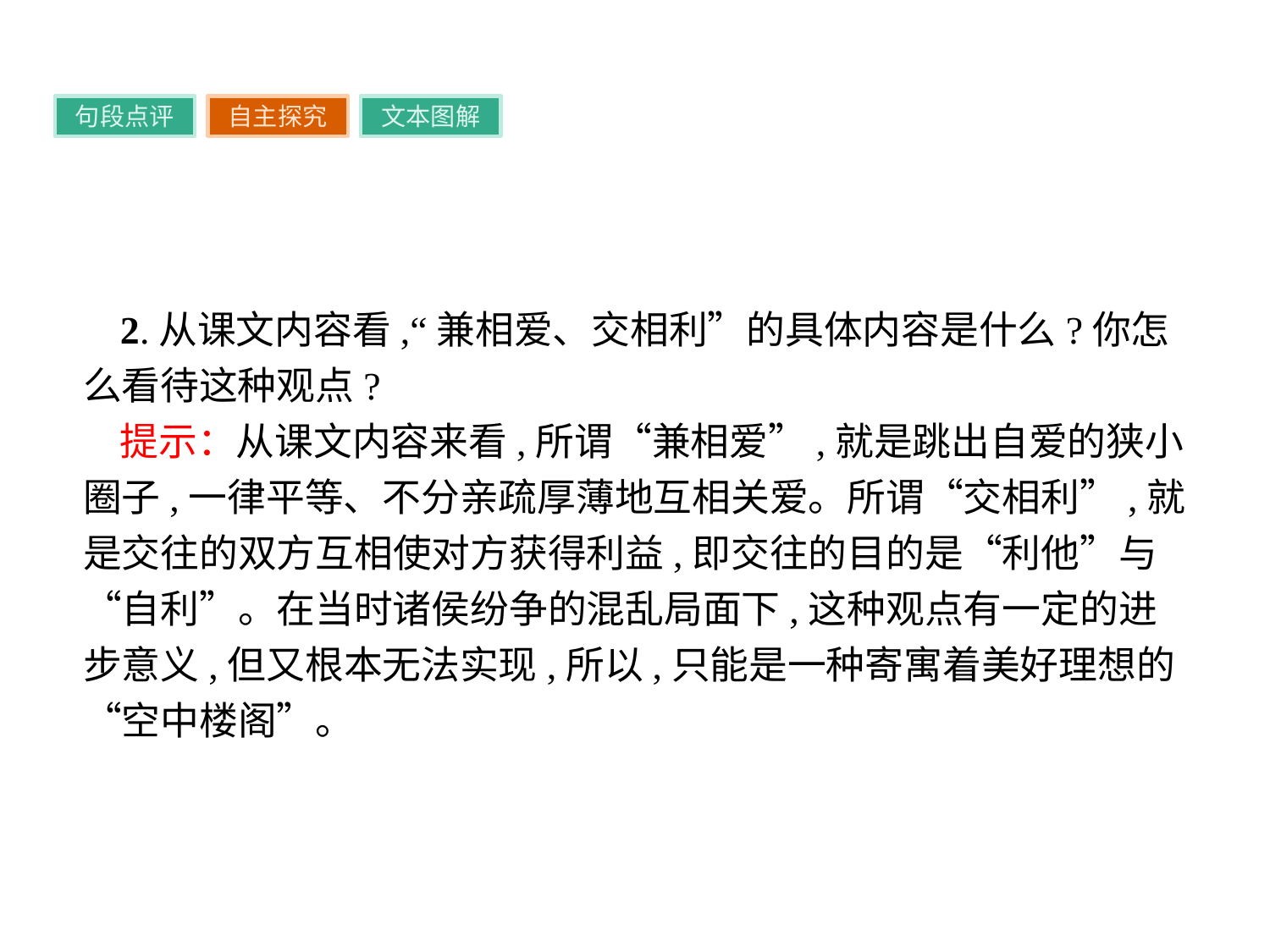

句段点评
自主探究
文本图解
2.从课文内容看,“兼相爱、交相利”的具体内容是什么?你怎么看待这种观点?
提示：从课文内容来看,所谓“兼相爱”,就是跳出自爱的狭小圈子,一律平等、不分亲疏厚薄地互相关爱。所谓“交相利”,就是交往的双方互相使对方获得利益,即交往的目的是“利他”与“自利”。在当时诸侯纷争的混乱局面下,这种观点有一定的进步意义,但又根本无法实现,所以,只能是一种寄寓着美好理想的“空中楼阁”。